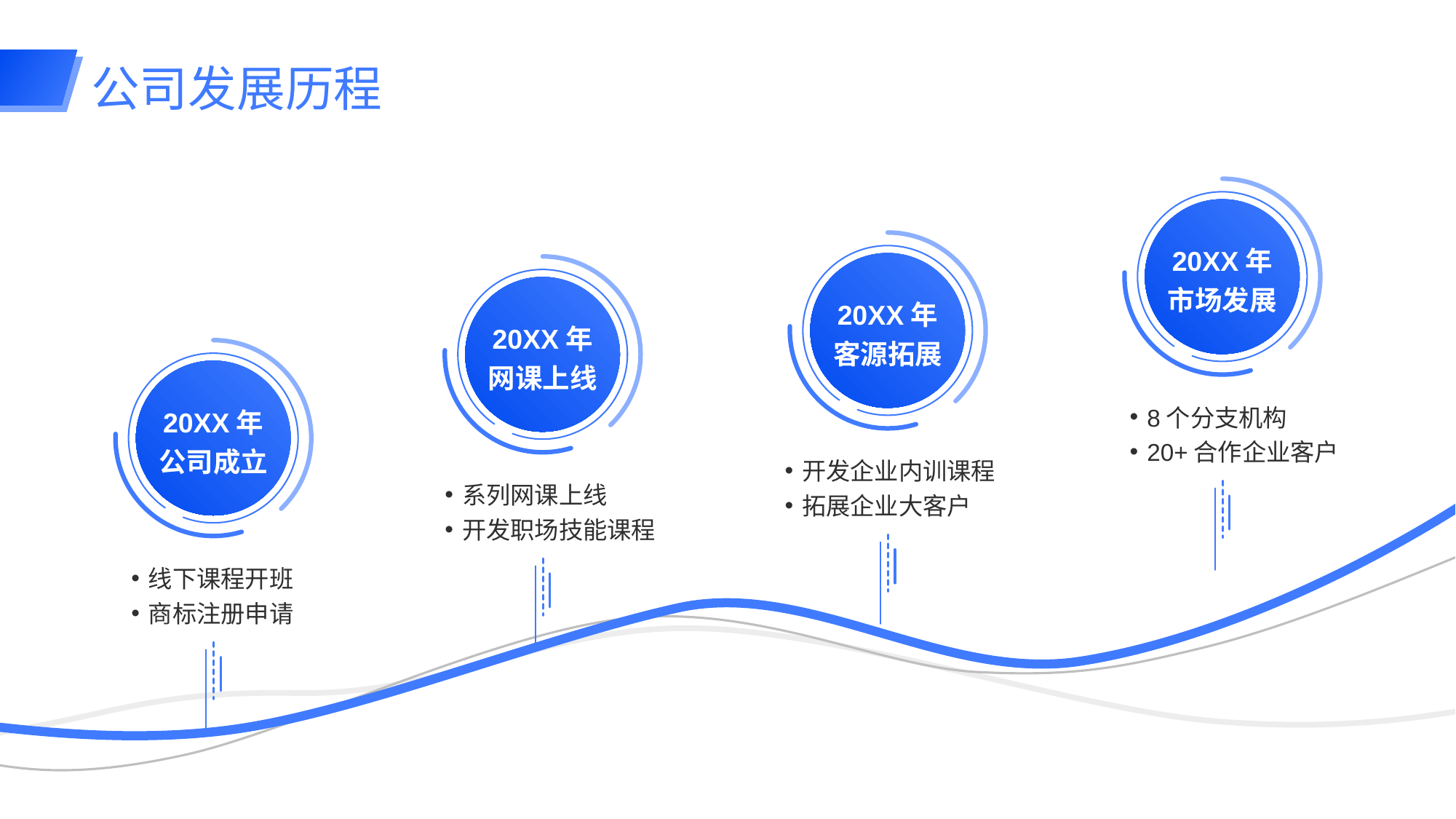

# 公司发展历程

20XX年
市场发展
8个分支机构
20+合作企业客户

20XX年
客源拓展
开发企业内训课程
拓展企业大客户

20XX年
网课上线
系列网课上线
开发职场技能课程

20XX年
公司成立
线下课程开班
商标注册申请